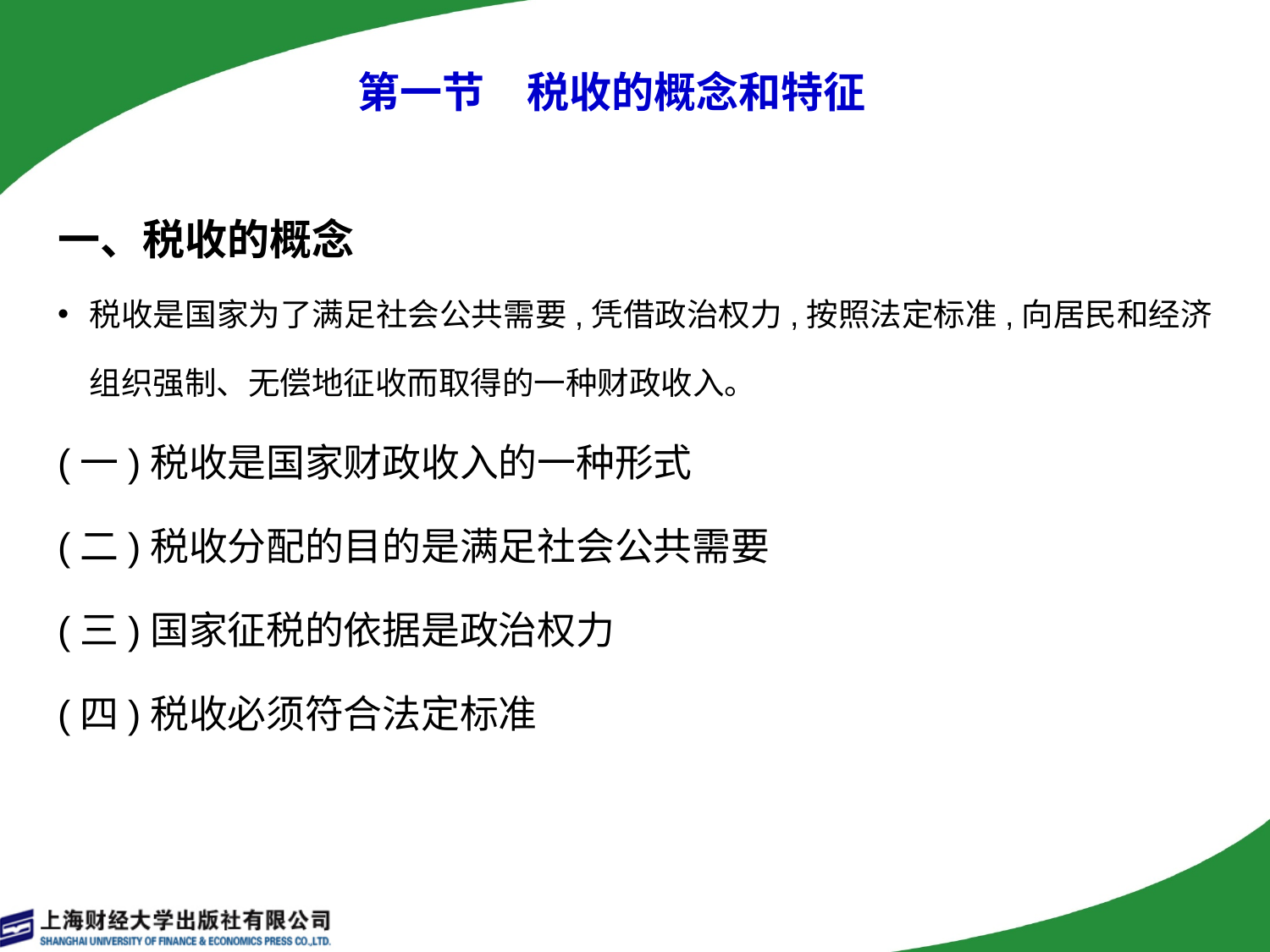

# 第一节　税收的概念和特征
一、税收的概念
税收是国家为了满足社会公共需要,凭借政治权力,按照法定标准,向居民和经济组织强制、无偿地征收而取得的一种财政收入。
(一)税收是国家财政收入的一种形式
(二)税收分配的目的是满足社会公共需要
(三)国家征税的依据是政治权力
(四)税收必须符合法定标准